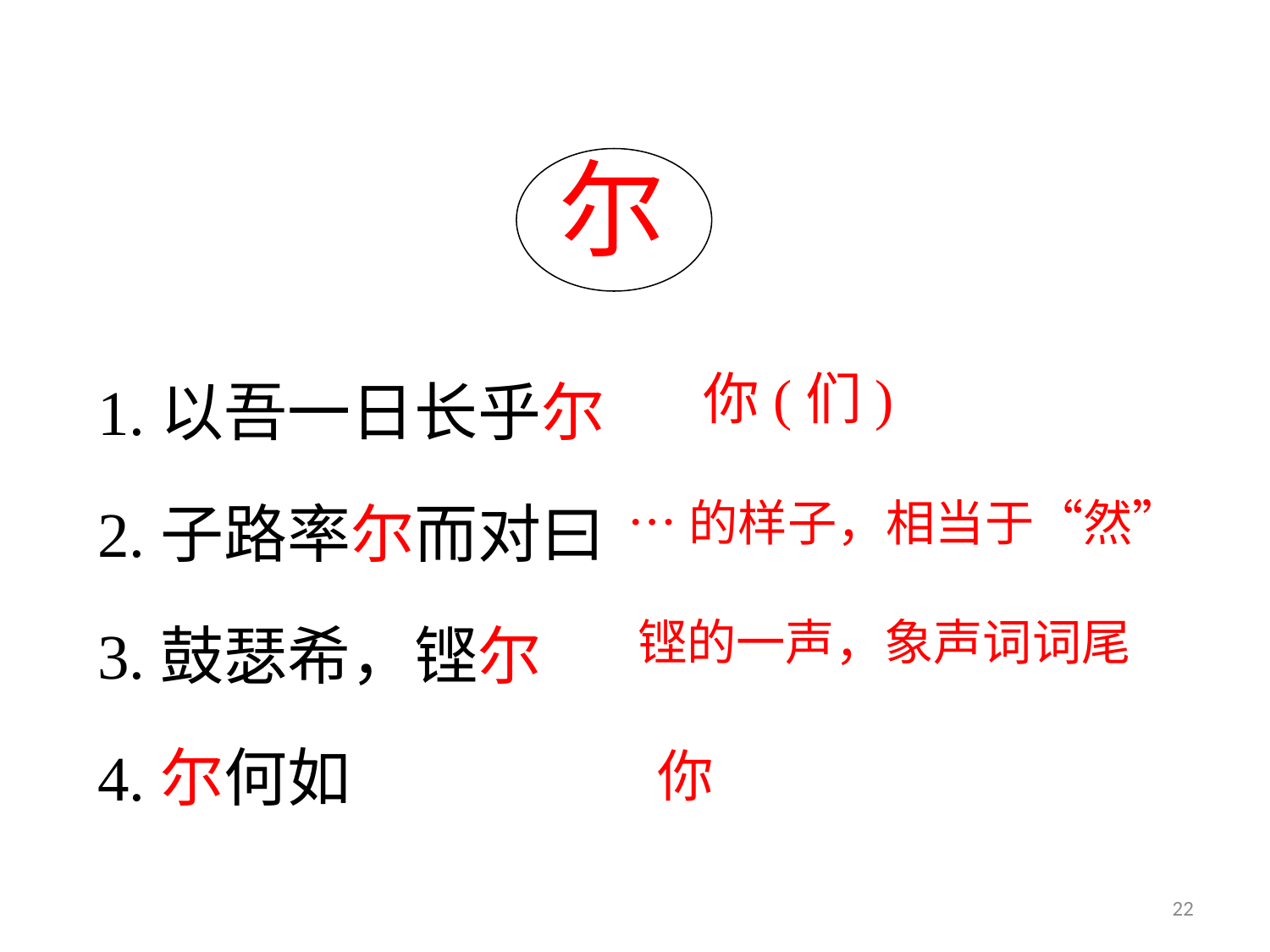

尔

1.以吾一日长乎尔
2.子路率尔而对曰
3.鼓瑟希，铿尔
4.尔何如
你(们)
…的样子，相当于“然”
铿的一声，象声词词尾
你
22